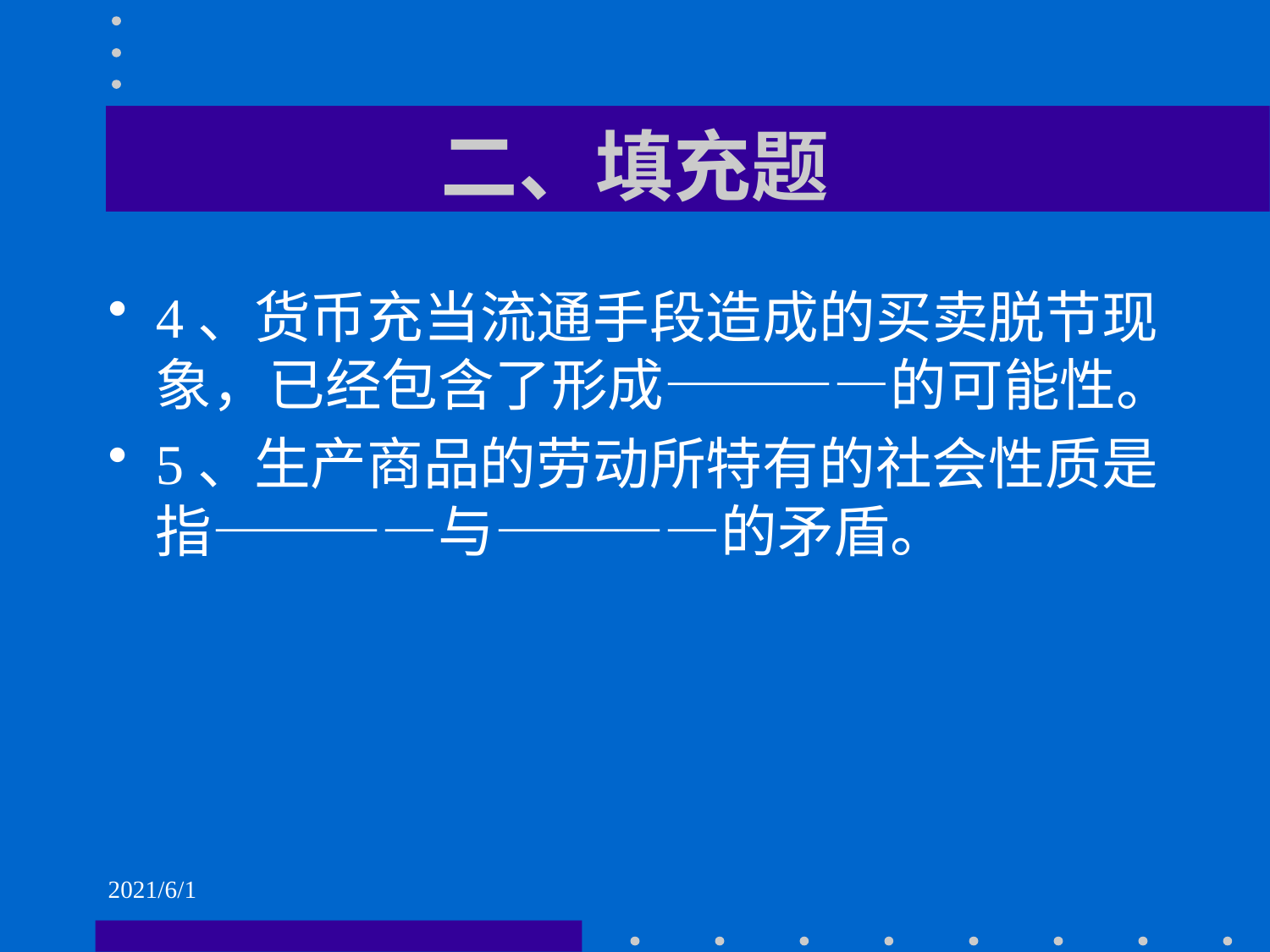

# 二、填充题
4、货币充当流通手段造成的买卖脱节现象，已经包含了形成――――的可能性。
5、生产商品的劳动所特有的社会性质是指――――与――――的矛盾。
2021/6/1